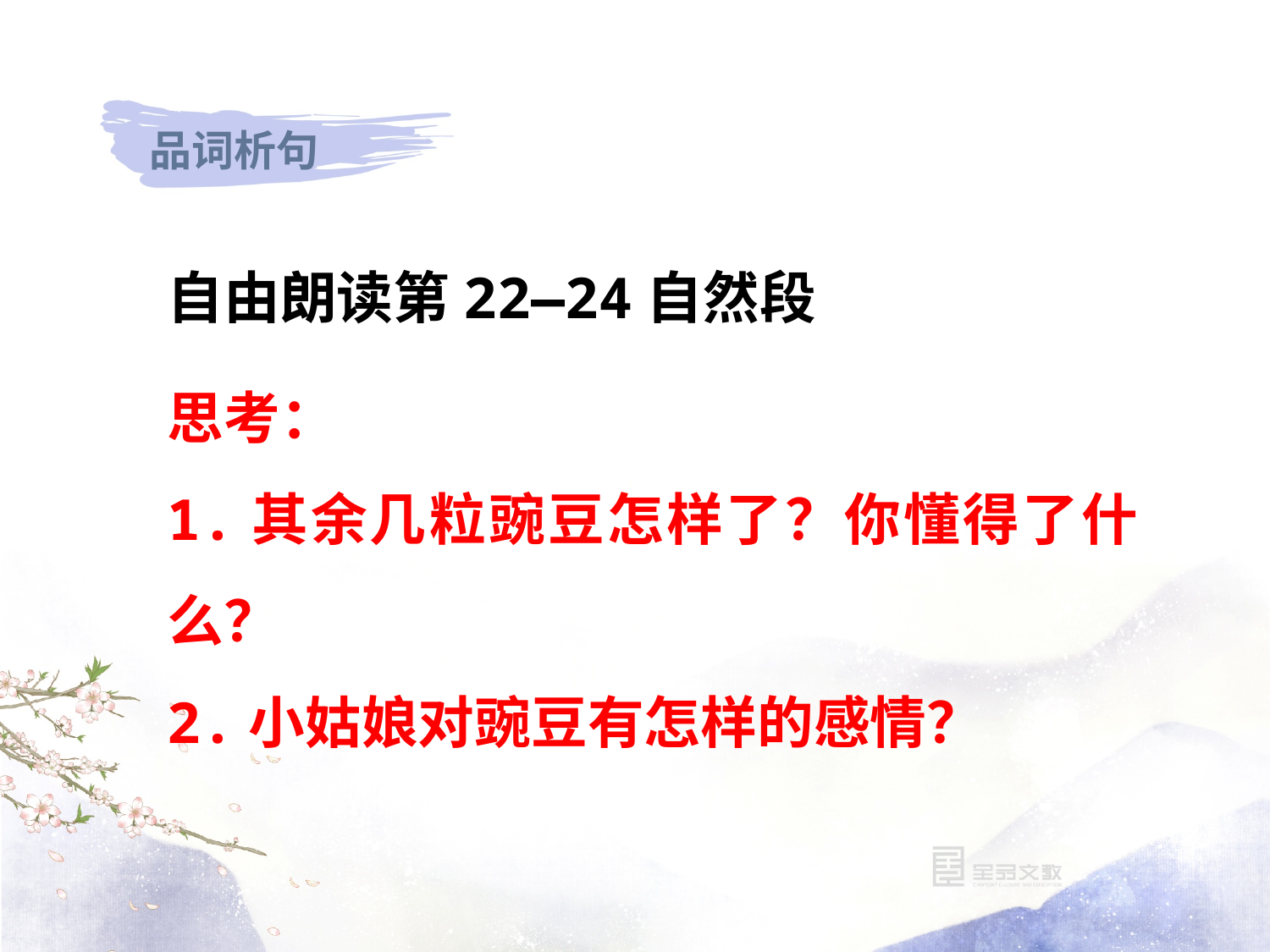

自由朗读第22—24自然段
思考：
1.其余几粒豌豆怎样了？你懂得了什么？
2.小姑娘对豌豆有怎样的感情？